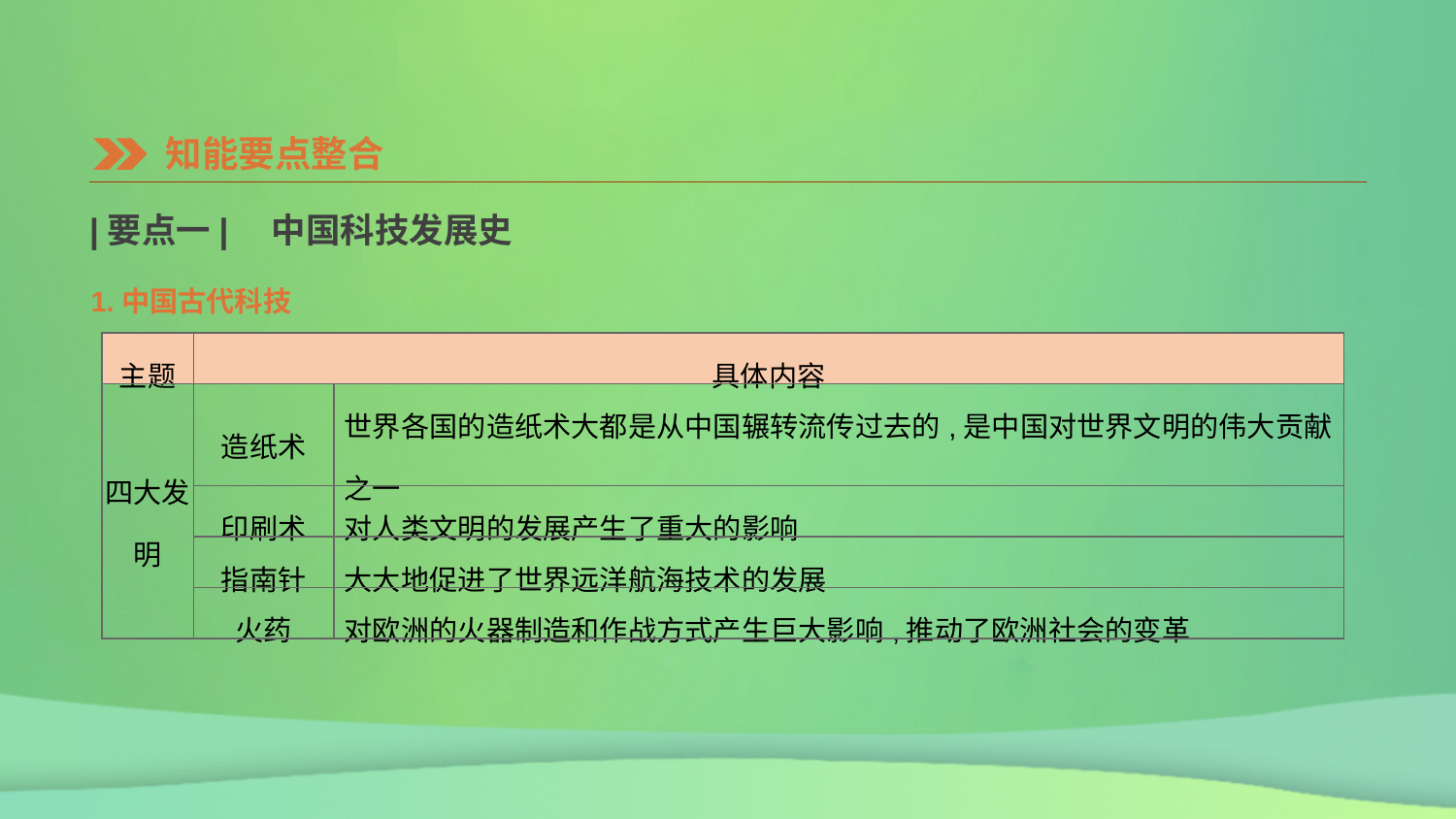

知能要点整合

|要点一|　中国科技发展史
1.中国古代科技
| 主题 | 具体内容 |  |
| --- | --- | --- |
| 四大发明 | 造纸术 | 世界各国的造纸术大都是从中国辗转流传过去的,是中国对世界文明的伟大贡献之一 |
|  | 印刷术 | 对人类文明的发展产生了重大的影响 |
|  | 指南针 | 大大地促进了世界远洋航海技术的发展 |
|  | 火药 | 对欧洲的火器制造和作战方式产生巨大影响,推动了欧洲社会的变革 |